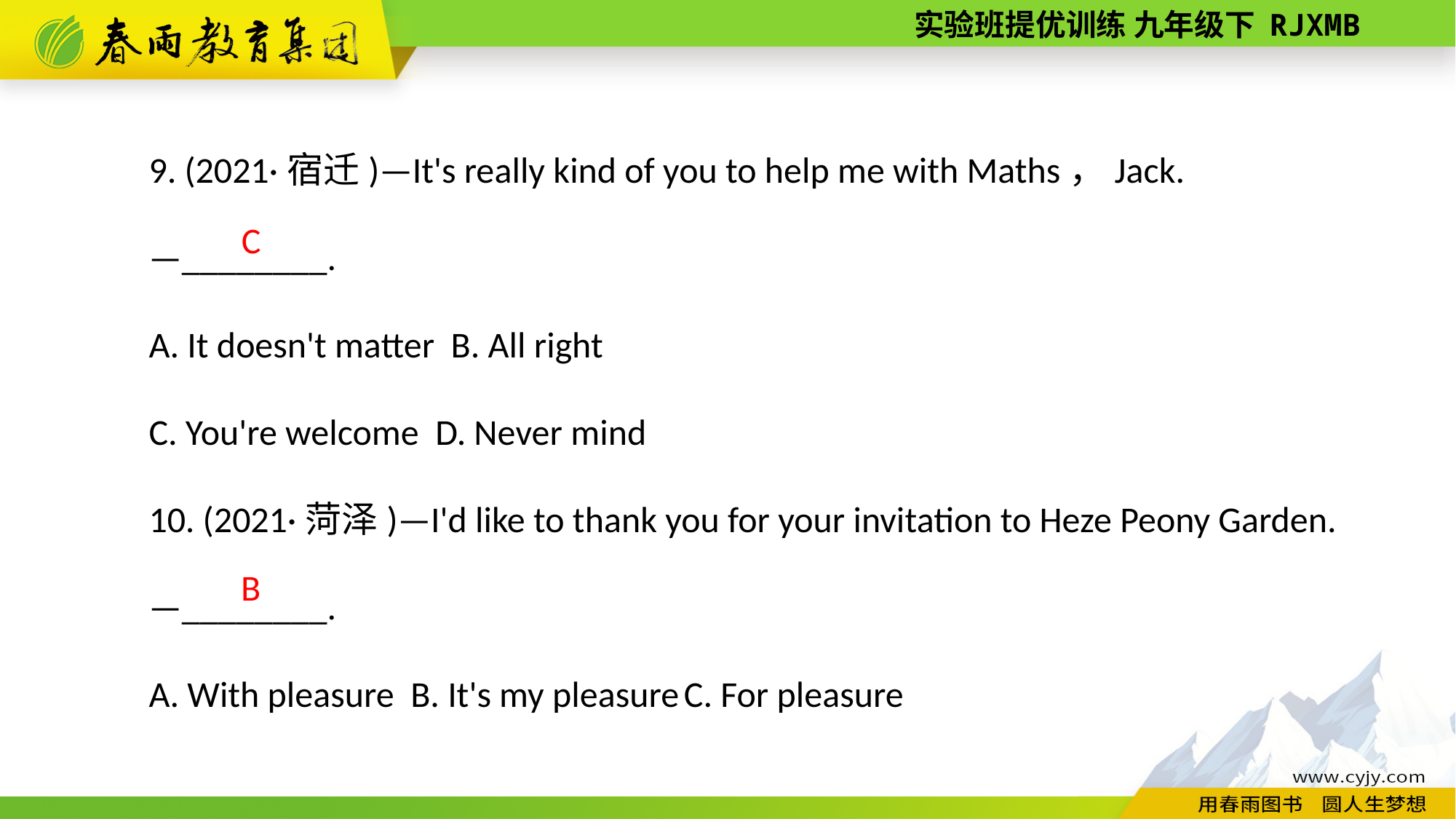

9. (2021·宿迁)—It's really kind of you to help me with Maths，Jack.
—________.
A. It doesn't matter  B. All right
C. You're welcome  D. Never mind
10. (2021·菏泽)—I'd like to thank you for your invitation to Heze Peony Garden.
—________.
A. With pleasure  B. It's my pleasure C. For pleasure
C
B